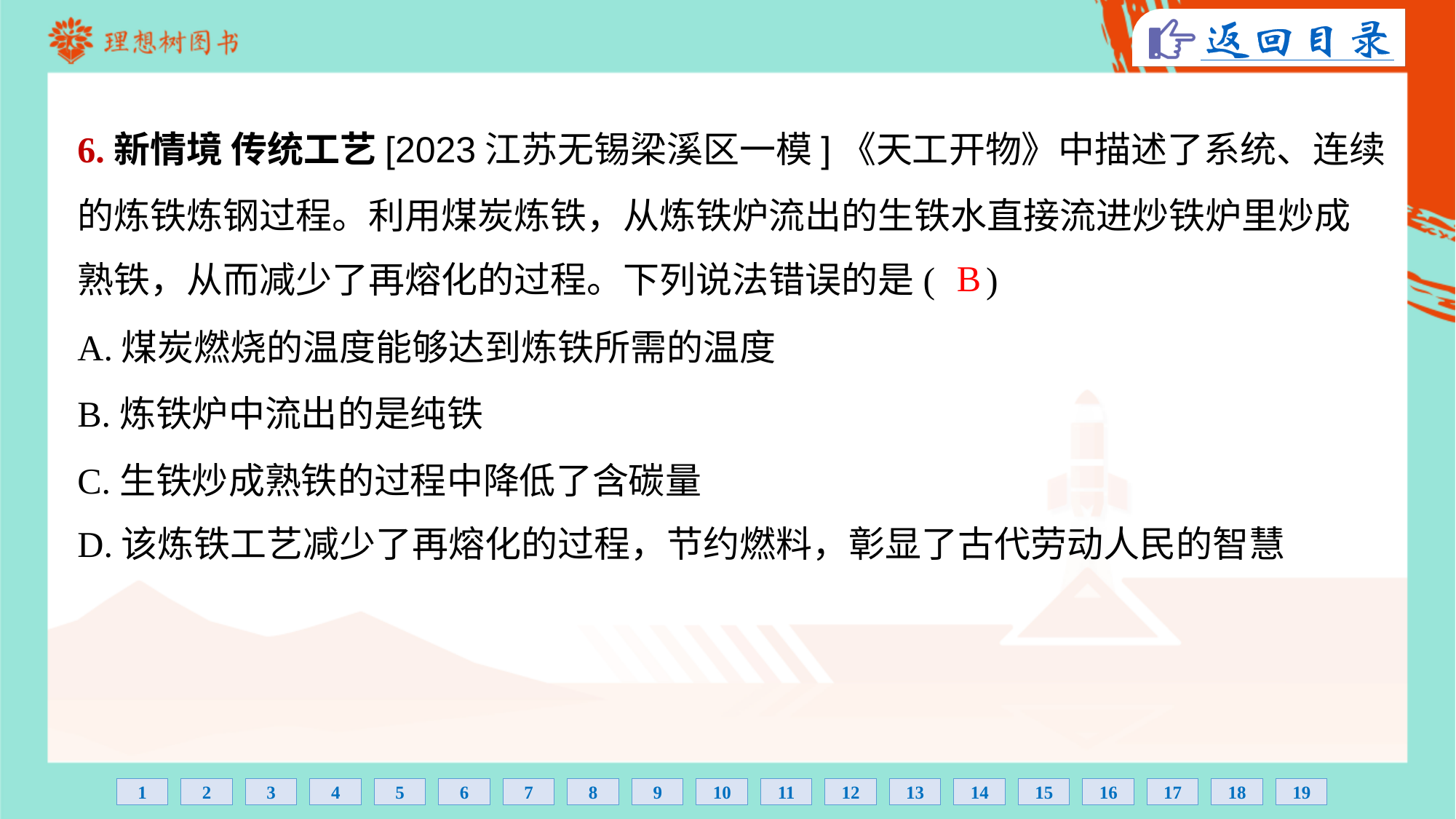

6.新情境 传统工艺[2023江苏无锡梁溪区一模]《天工开物》中描述了系统、连续
的炼铁炼钢过程。利用煤炭炼铁，从炼铁炉流出的生铁水直接流进炒铁炉里炒成
熟铁，从而减少了再熔化的过程。下列说法错误的是(     )
B
A.煤炭燃烧的温度能够达到炼铁所需的温度
B.炼铁炉中流出的是纯铁
C.生铁炒成熟铁的过程中降低了含碳量
D.该炼铁工艺减少了再熔化的过程，节约燃料，彰显了古代劳动人民的智慧